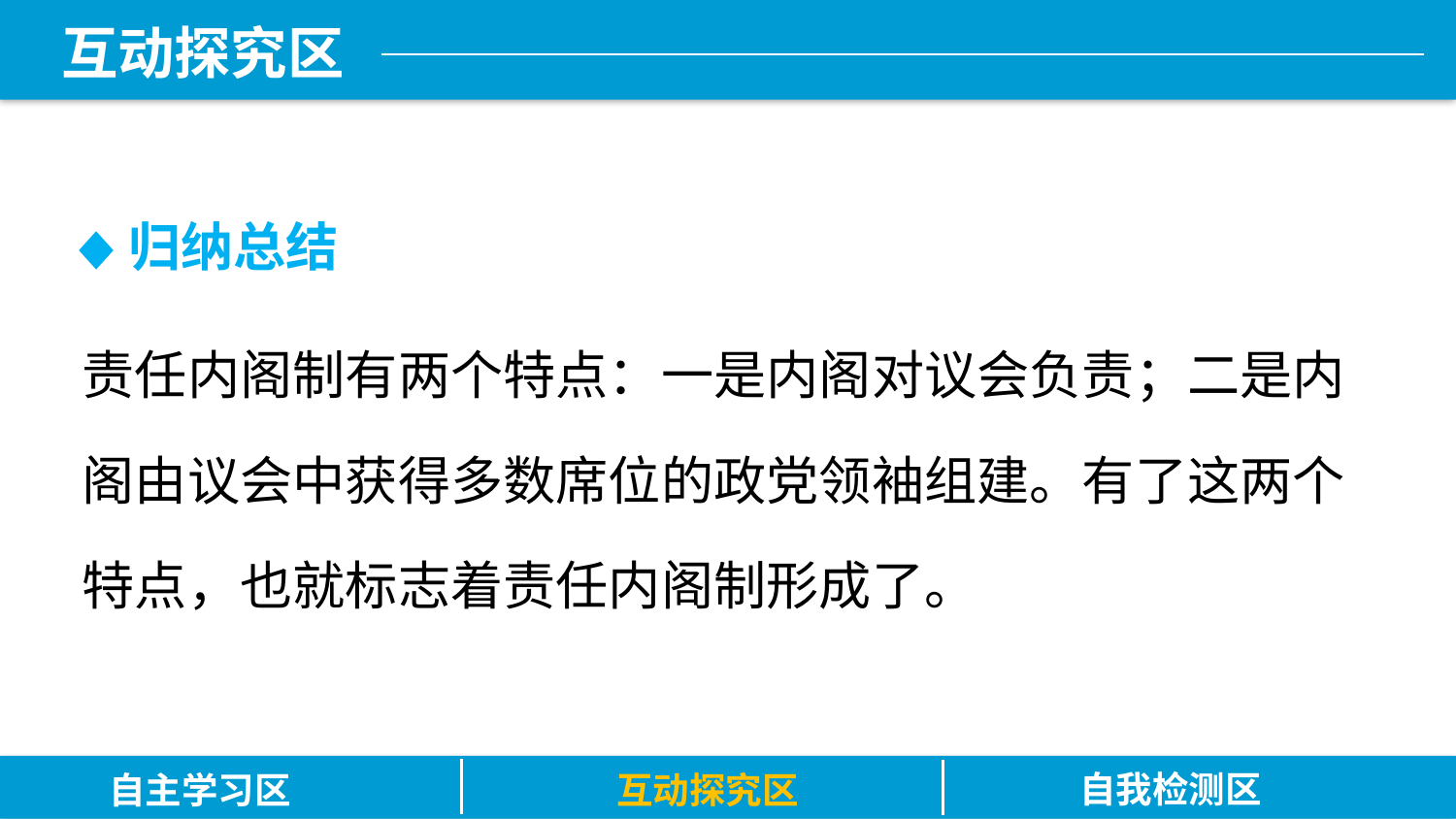

归纳总结

责任内阁制有两个特点：一是内阁对议会负责；二是内阁由议会中获得多数席位的政党领袖组建。有了这两个特点，也就标志着责任内阁制形成了。
自我检测区
自主学习区
互动探究区